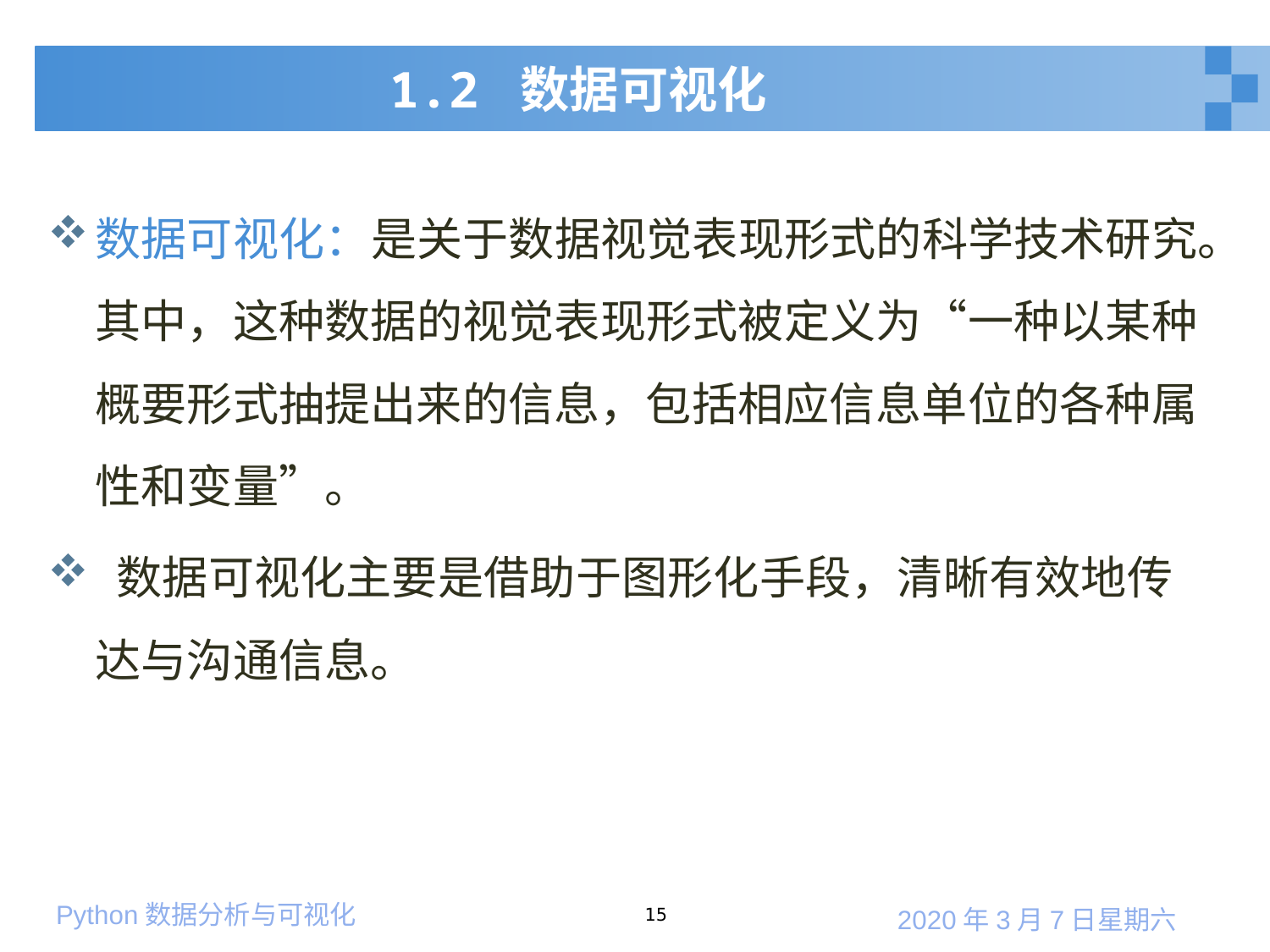

# 1.2 数据可视化
数据可视化：是关于数据视觉表现形式的科学技术研究。其中，这种数据的视觉表现形式被定义为“一种以某种概要形式抽提出来的信息，包括相应信息单位的各种属性和变量”。
 数据可视化主要是借助于图形化手段，清晰有效地传达与沟通信息。
15
2020年3月7日星期六